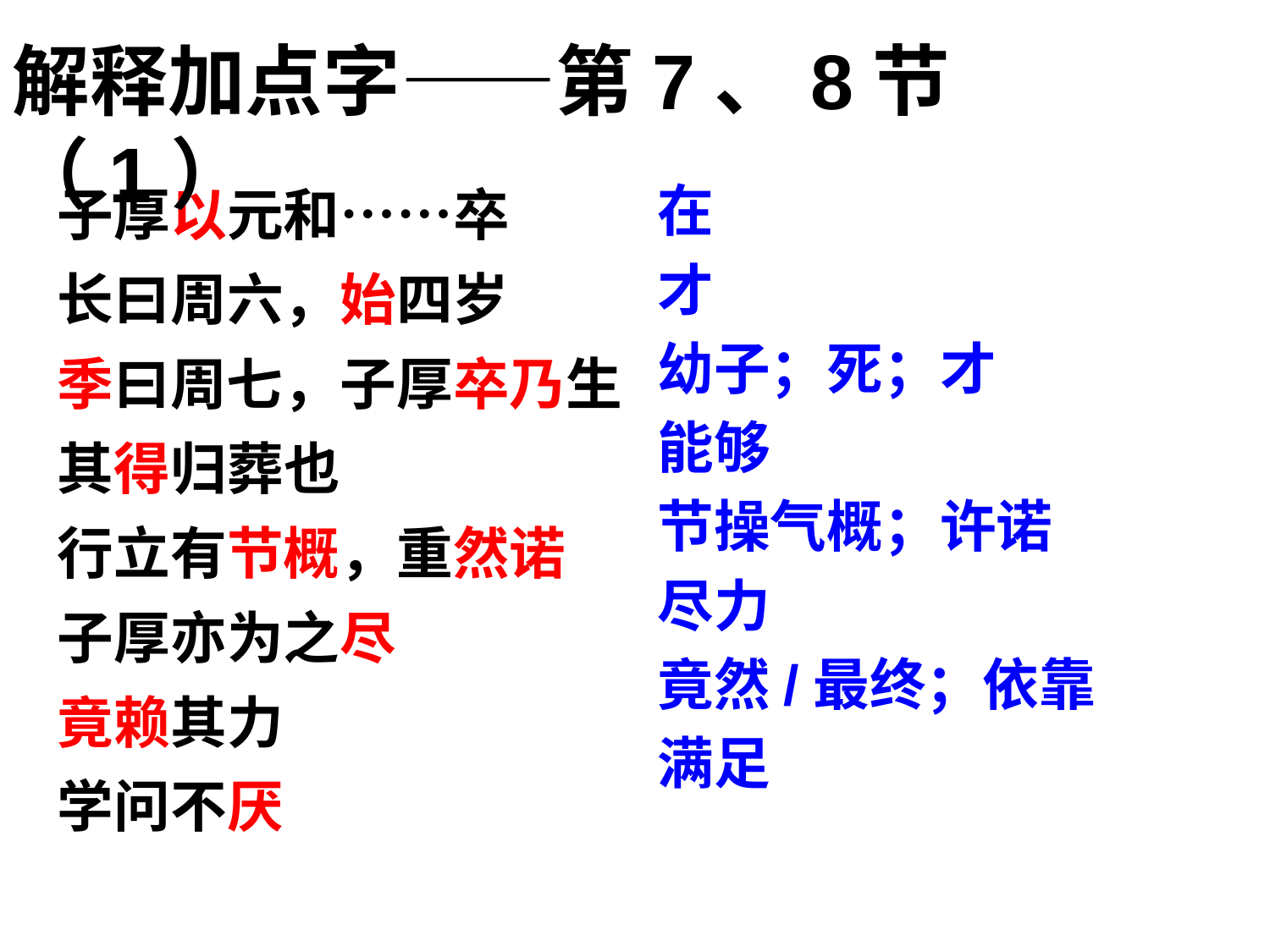

解释加点字——第7、8节（1）
子厚以元和……卒
长曰周六，始四岁
季曰周七，子厚卒乃生
其得归葬也
行立有节概，重然诺
子厚亦为之尽
竟赖其力
学问不厌
在
才
幼子；死；才
能够
节操气概；许诺
尽力
竟然/最终；依靠
满足